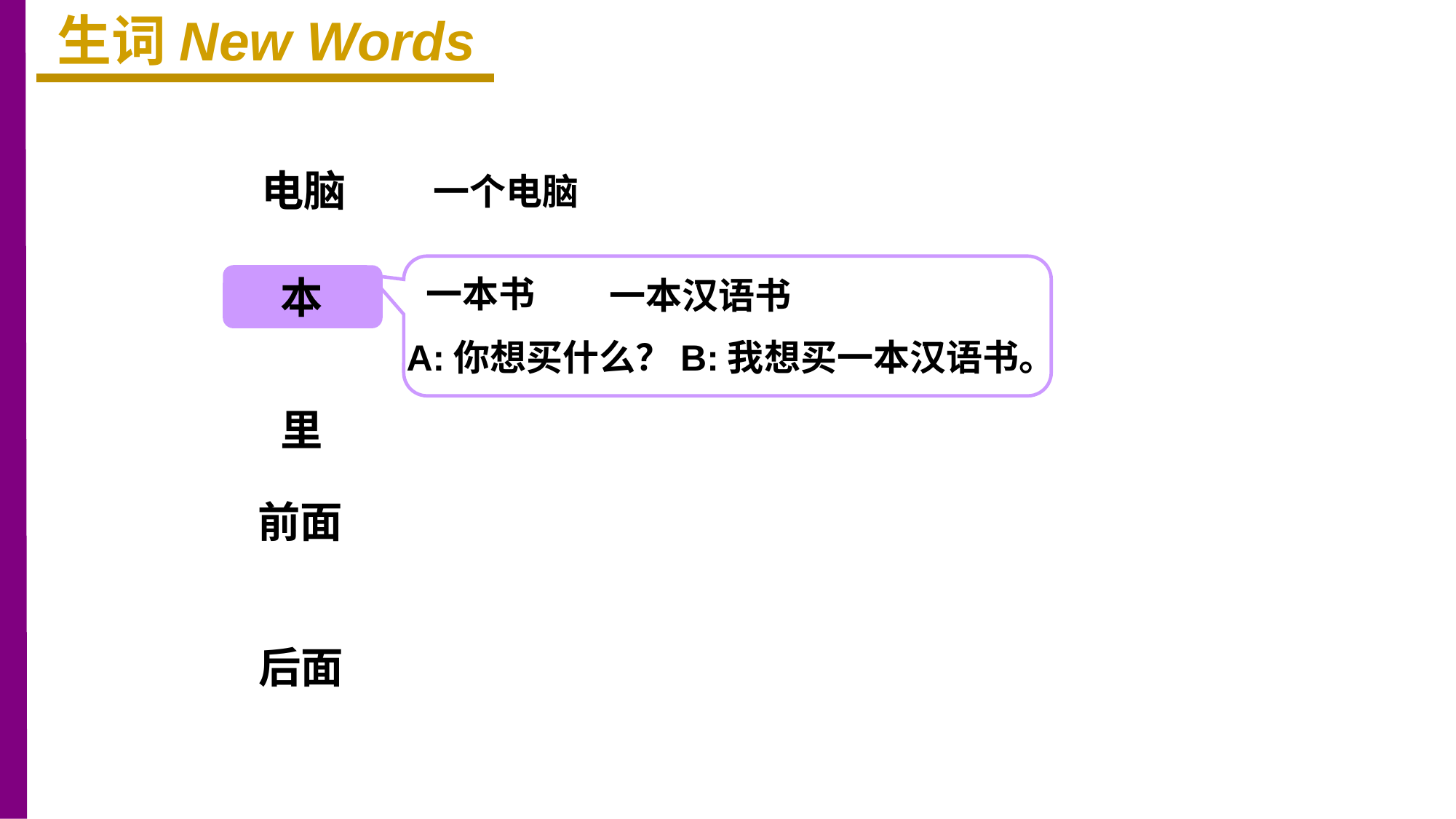

生词New Words
电脑
一个电脑

本

一本书
一本汉语书
A:你想买什么？B:我想买一本汉语书。
里
前面
后面